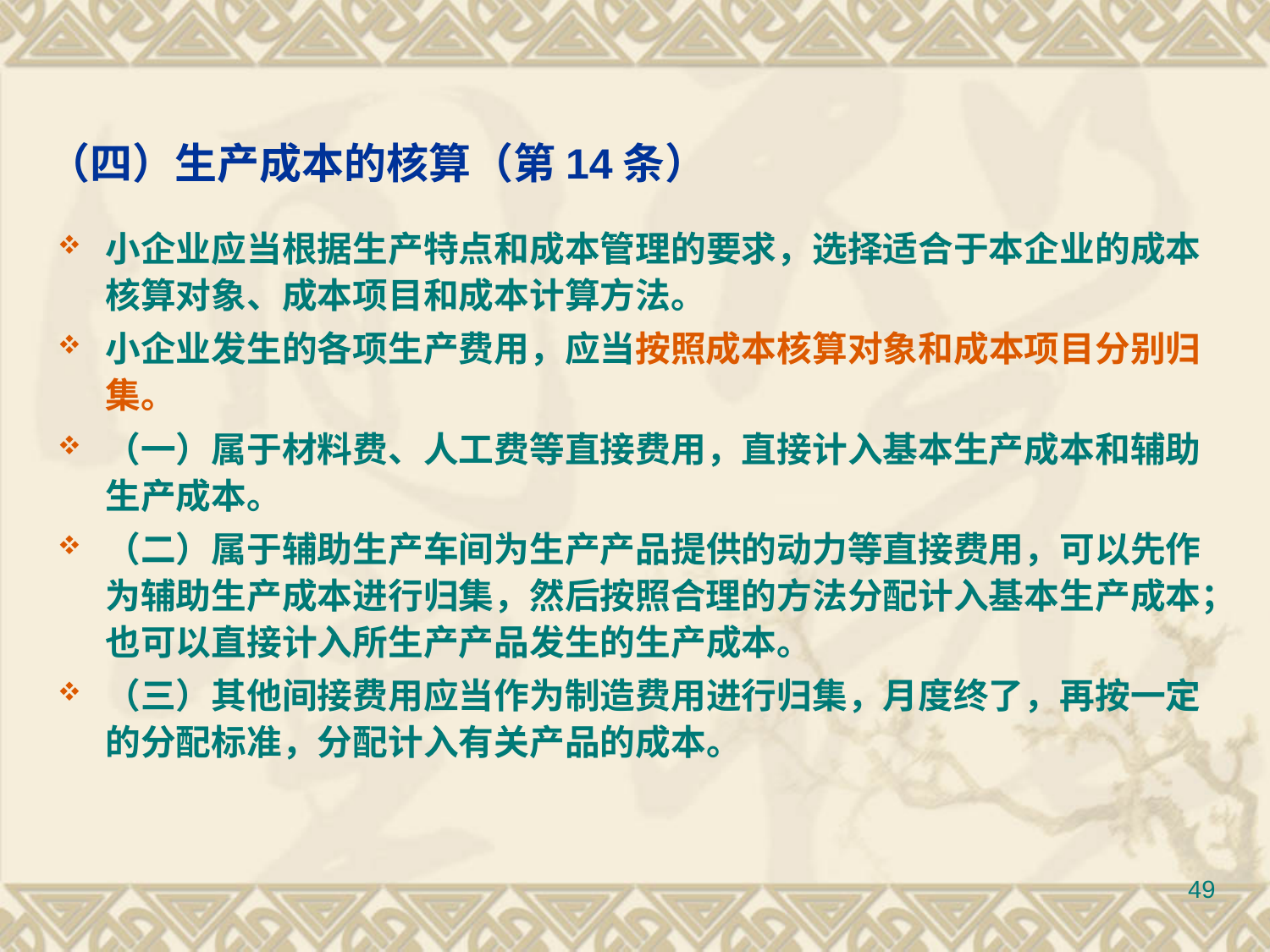

# （四）生产成本的核算（第14条）
小企业应当根据生产特点和成本管理的要求，选择适合于本企业的成本核算对象、成本项目和成本计算方法。
小企业发生的各项生产费用，应当按照成本核算对象和成本项目分别归集。
（一）属于材料费、人工费等直接费用，直接计入基本生产成本和辅助生产成本。
（二）属于辅助生产车间为生产产品提供的动力等直接费用，可以先作为辅助生产成本进行归集，然后按照合理的方法分配计入基本生产成本；也可以直接计入所生产产品发生的生产成本。
（三）其他间接费用应当作为制造费用进行归集，月度终了，再按一定的分配标准，分配计入有关产品的成本。
49